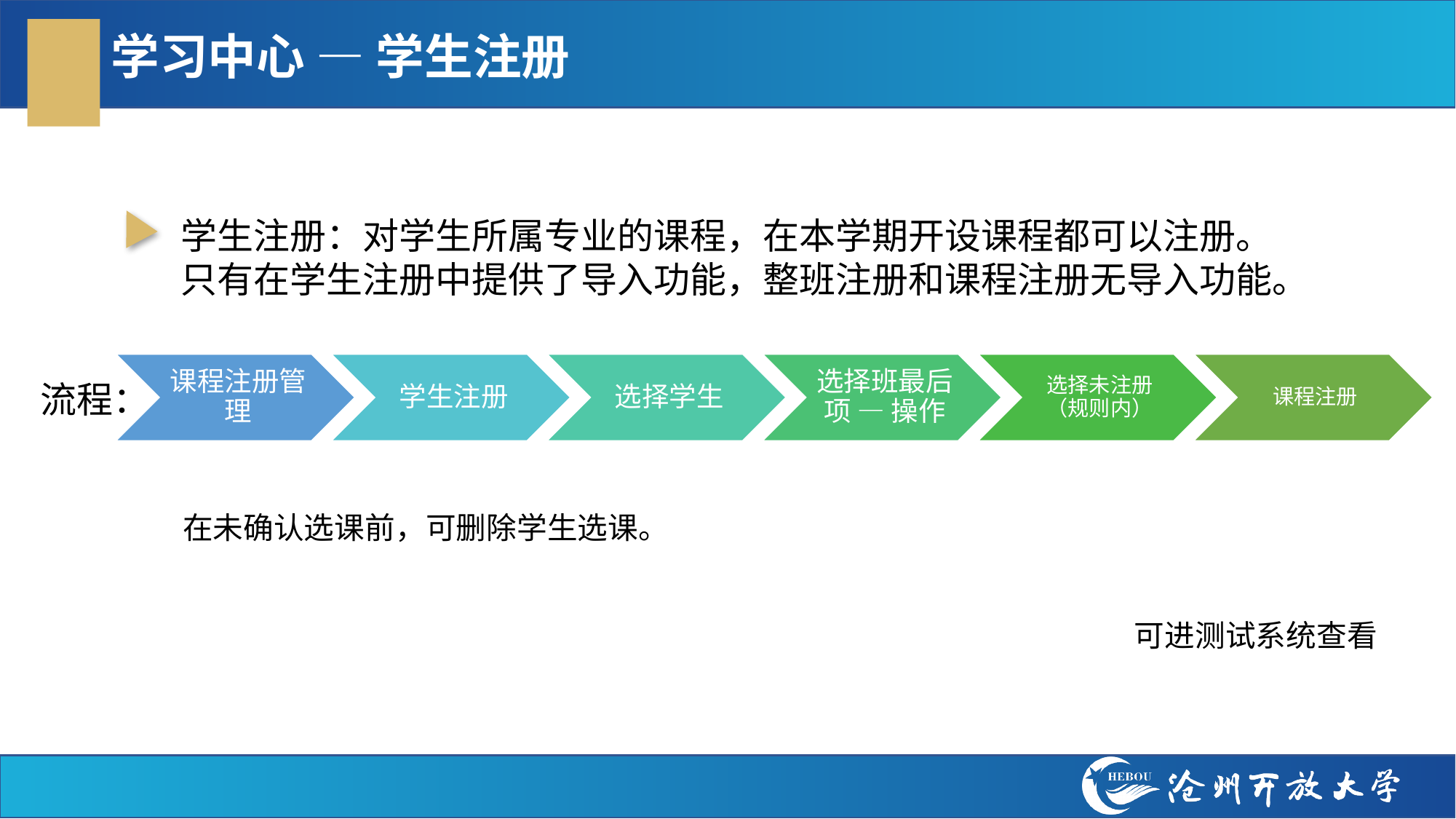

# 学习中心 — 学生注册
学生注册：对学生所属专业的课程，在本学期开设课程都可以注册。
只有在学生注册中提供了导入功能，整班注册和课程注册无导入功能。

课程注册管理
学生注册
选择学生
选择班最后项 — 操作
选择未注册（规则内）
课程注册
流程：
在未确认选课前，可删除学生选课。
可进测试系统查看